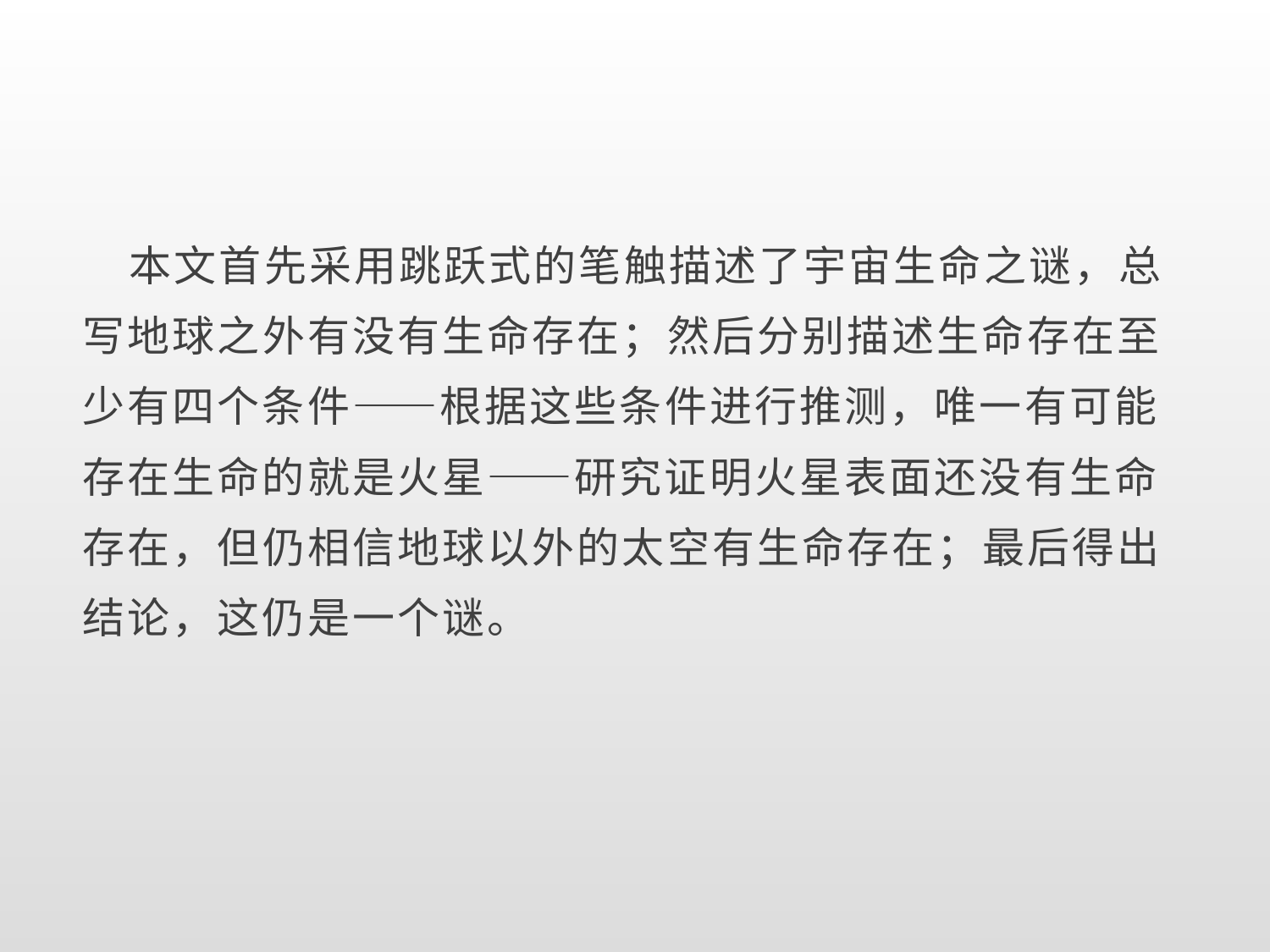

本文首先采用跳跃式的笔触描述了宇宙生命之谜，总写地球之外有没有生命存在；然后分别描述生命存在至少有四个条件——根据这些条件进行推测，唯一有可能存在生命的就是火星——研究证明火星表面还没有生命存在，但仍相信地球以外的太空有生命存在；最后得出结论，这仍是一个谜。